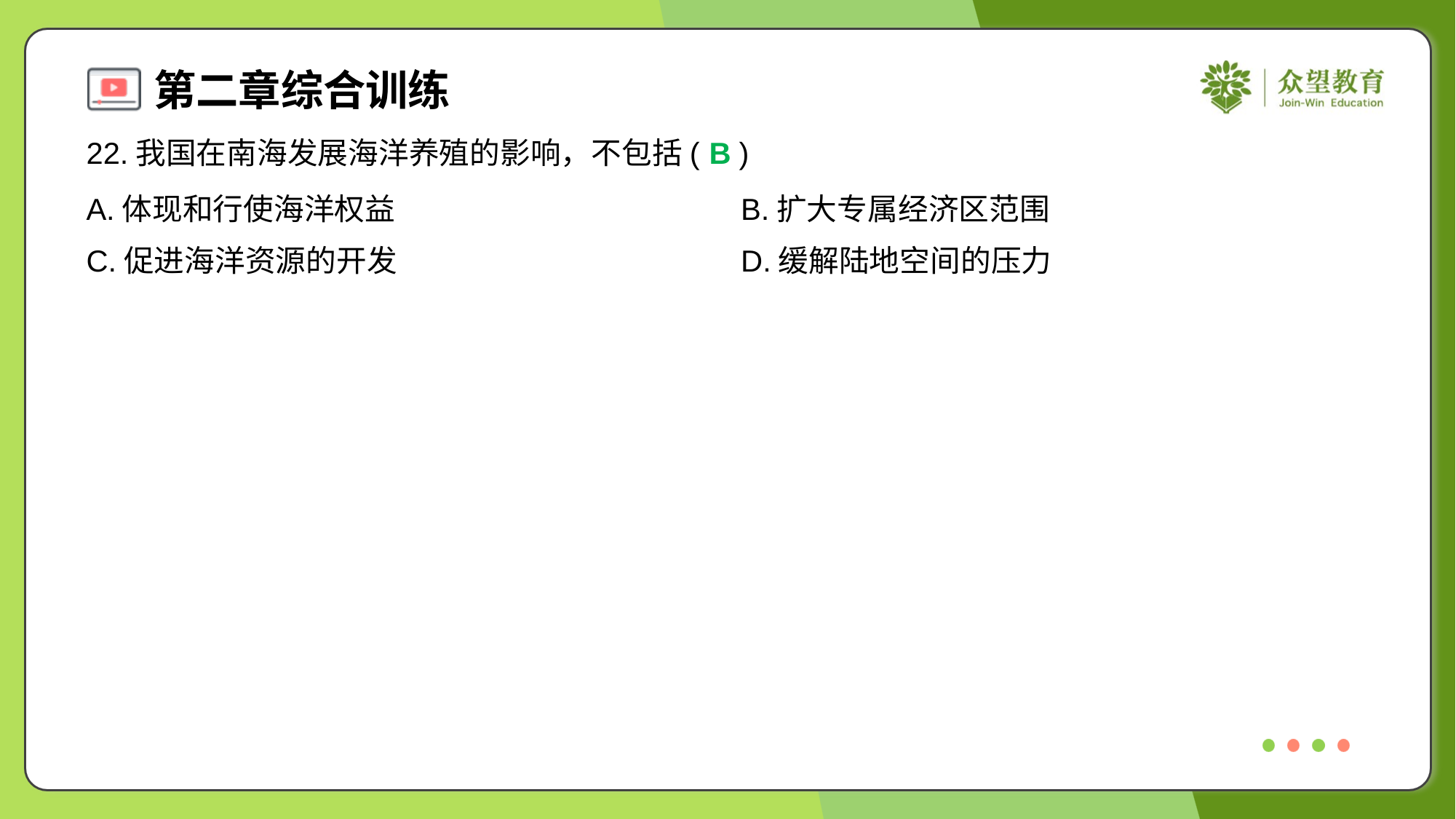

22.我国在南海发展海洋养殖的影响，不包括(     )
B
A.体现和行使海洋权益	B.扩大专属经济区范围
C.促进海洋资源的开发	D.缓解陆地空间的压力